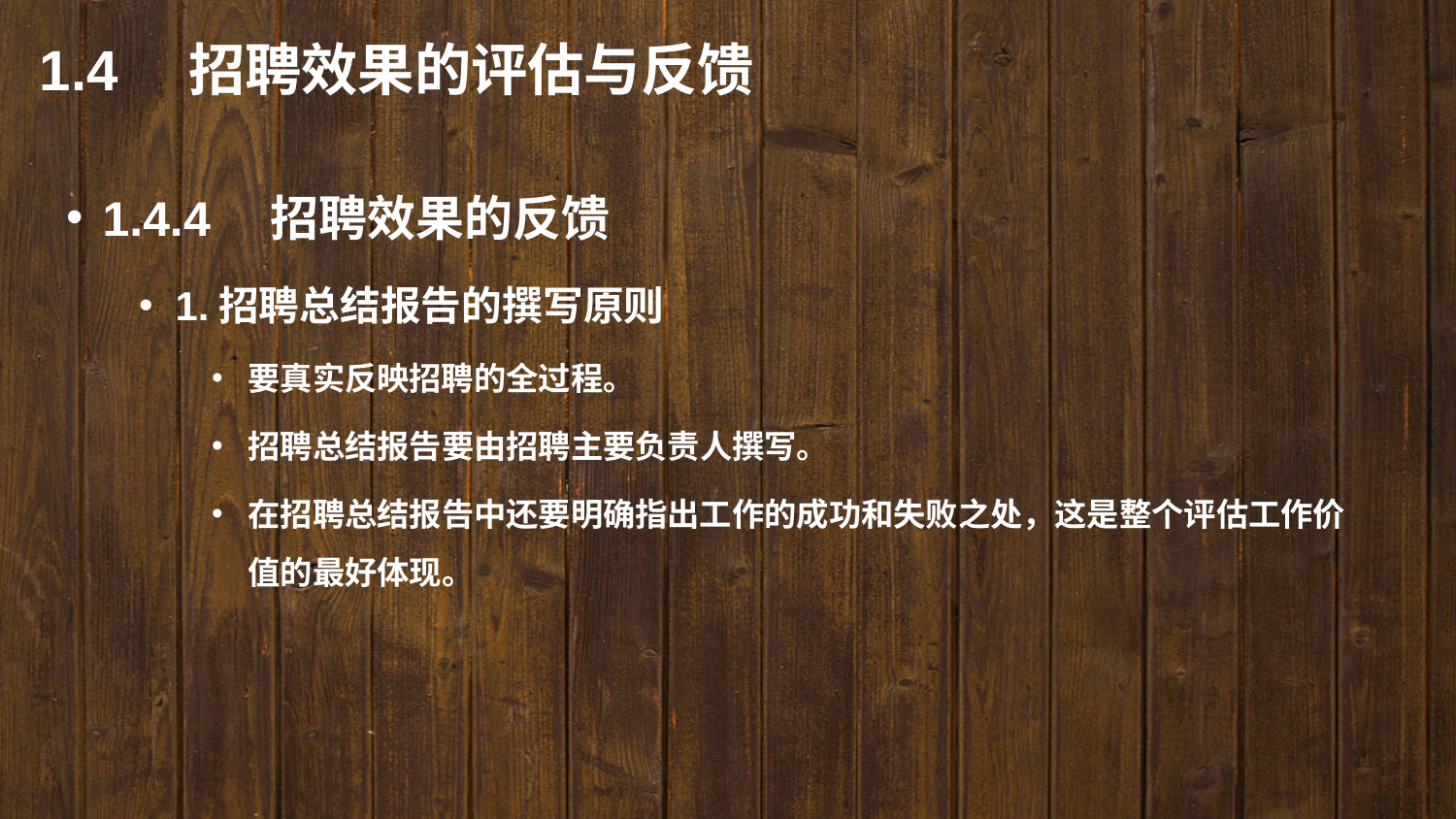

1.4　招聘效果的评估与反馈
1.4.4　招聘效果的反馈
1.招聘总结报告的撰写原则
要真实反映招聘的全过程。
招聘总结报告要由招聘主要负责人撰写。
在招聘总结报告中还要明确指出工作的成功和失败之处，这是整个评估工作价值的最好体现。